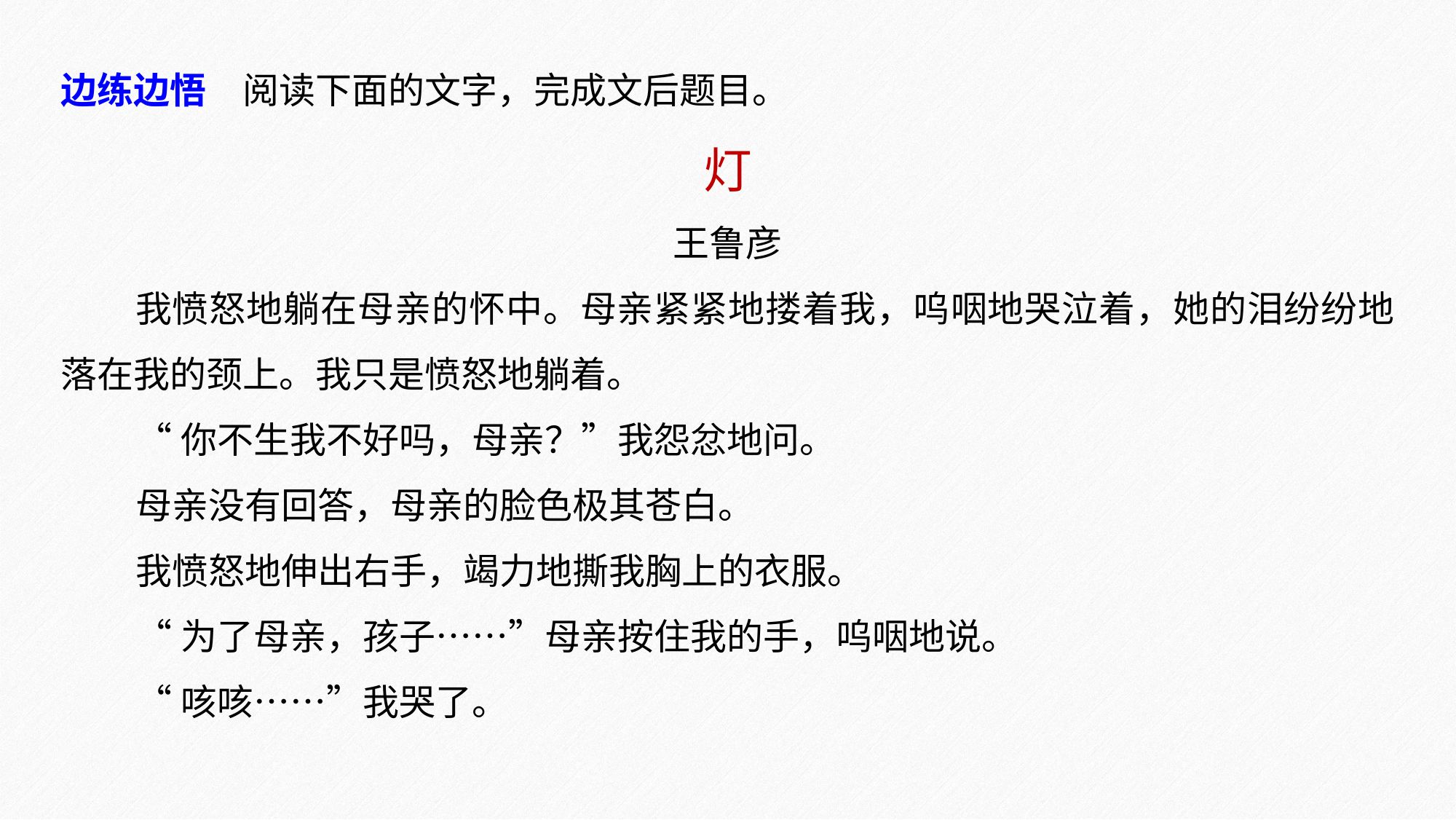

边练边悟　阅读下面的文字，完成文后题目。
灯
王鲁彦
我愤怒地躺在母亲的怀中。母亲紧紧地搂着我，呜咽地哭泣着，她的泪纷纷地落在我的颈上。我只是愤怒地躺着。
“你不生我不好吗，母亲？”我怨忿地问。
母亲没有回答，母亲的脸色极其苍白。
我愤怒地伸出右手，竭力地撕我胸上的衣服。
“为了母亲，孩子……”母亲按住我的手，呜咽地说。
“咳咳……”我哭了。